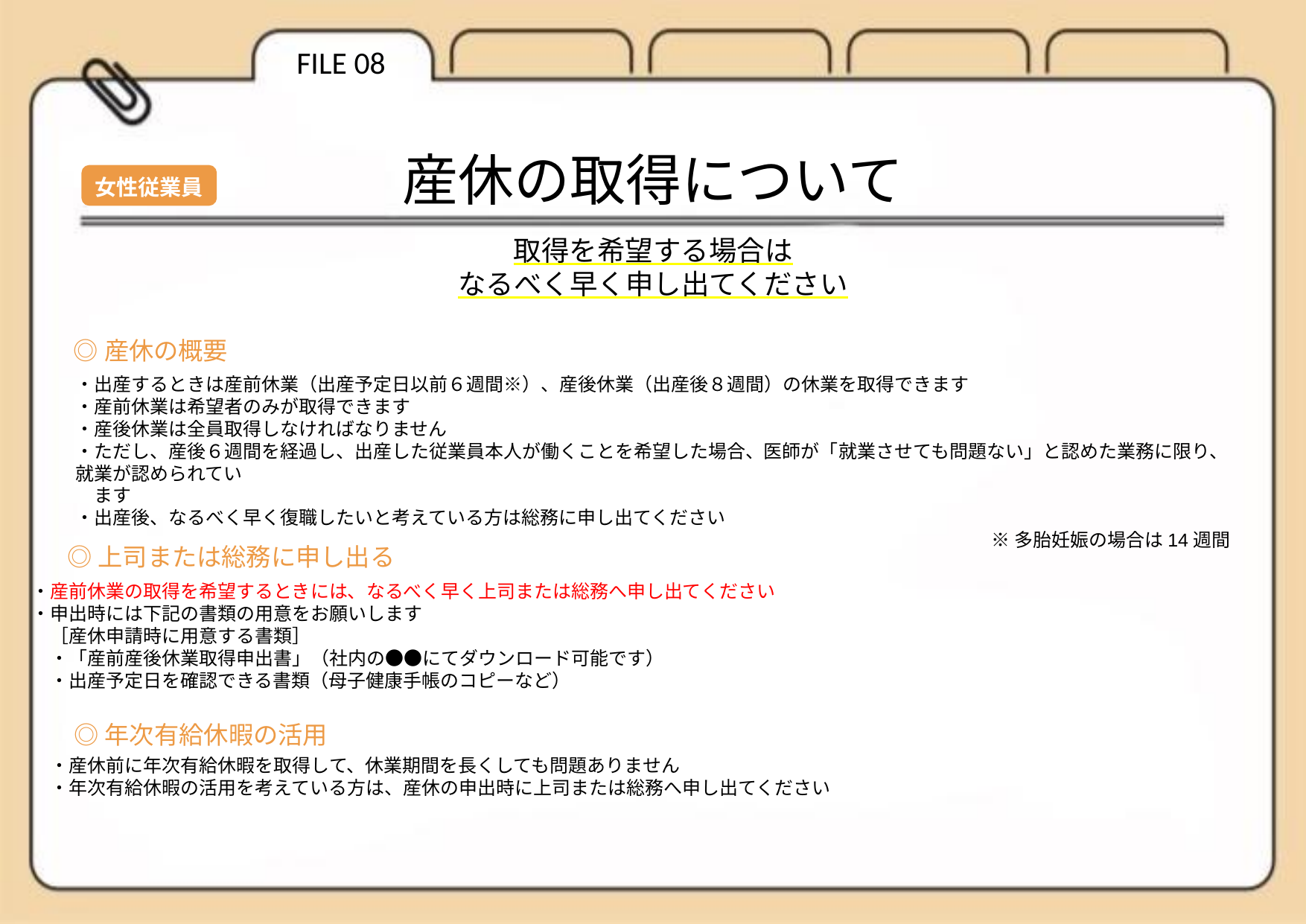

FILE 08
産休の取得について

女性従業員
取得を希望する場合は
なるべく早く申し出てください
◎産休の概要
・出産するときは産前休業（出産予定日以前６週間※）、産後休業（出産後８週間）の休業を取得できます
・産前休業は希望者のみが取得できます
・産後休業は全員取得しなければなりません
・ただし、産後６週間を経過し、出産した従業員本人が働くことを希望した場合、医師が「就業させても問題ない」と認めた業務に限り、就業が認められてい
　ます
・出産後、なるべく早く復職したいと考えている方は総務に申し出てください
※多胎妊娠の場合は14週間
◎上司または総務に申し出る
・産前休業の取得を希望するときには、なるべく早く上司または総務へ申し出てください
・申出時には下記の書類の用意をお願いします
　［産休申請時に用意する書類］
　・「産前産後休業取得申出書」（社内の●●にてダウンロード可能です）
　・出産予定日を確認できる書類（母子健康手帳のコピーなど）
◎年次有給休暇の活用
・産休前に年次有給休暇を取得して、休業期間を長くしても問題ありません
・年次有給休暇の活用を考えている方は、産休の申出時に上司または総務へ申し出てください